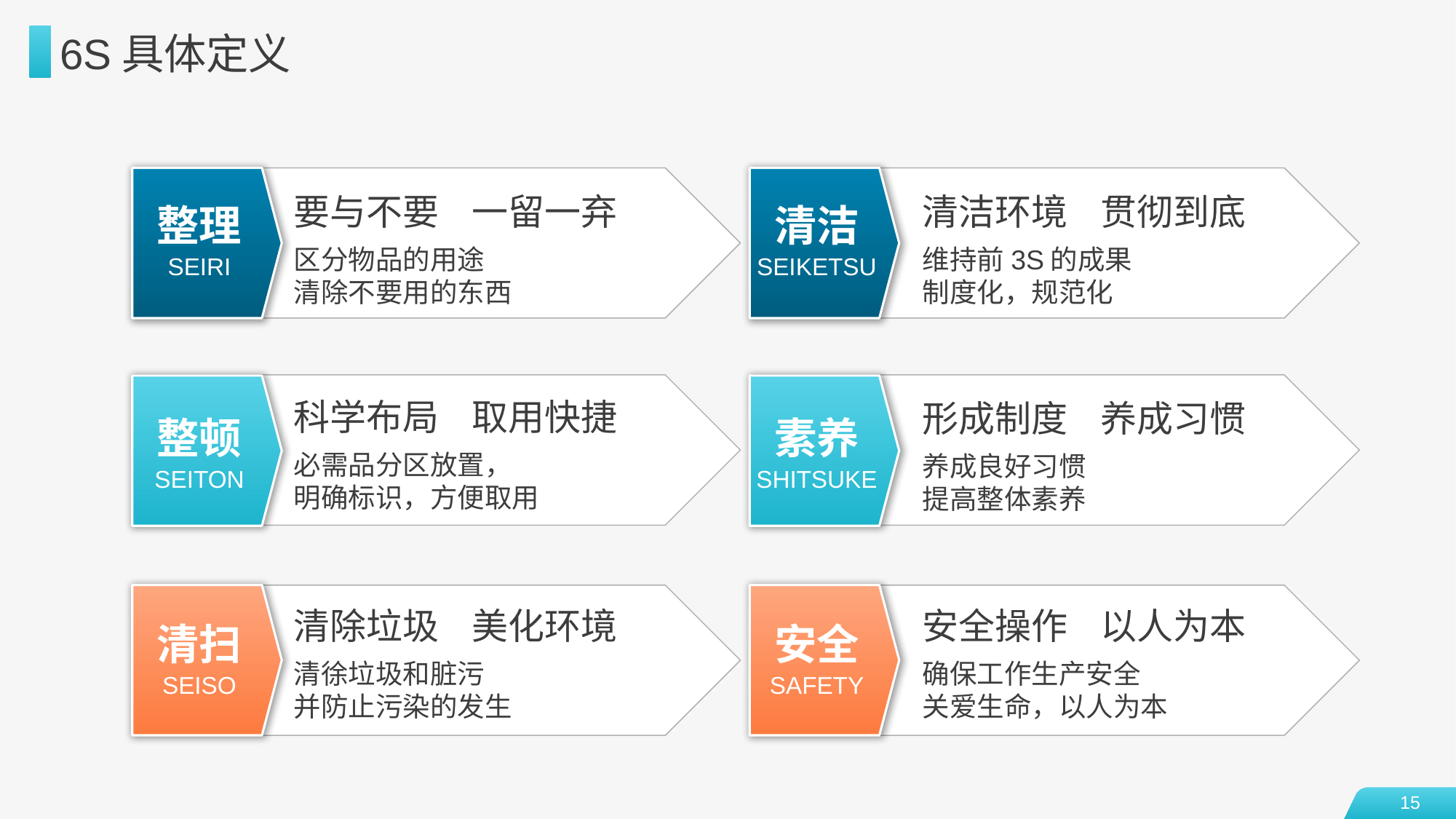

6S具体定义

整理
SEIRI

清洁
SEIKETSU

要与不要    一留一弃
清洁环境    贯彻到底
区分物品的用途
清除不要用的东西
维持前3S的成果
制度化，规范化

整顿
SEITON

素养
SHITSUKE
科学布局    取用快捷
形成制度    养成习惯
必需品分区放置，
明确标识，方便取用
养成良好习惯
提高整体素养

清扫
SEISO

安全
SAFETY

安全操作    以人为本
清除垃圾    美化环境
确保工作生产安全
关爱生命，以人为本
清徐垃圾和脏污
并防止污染的发生